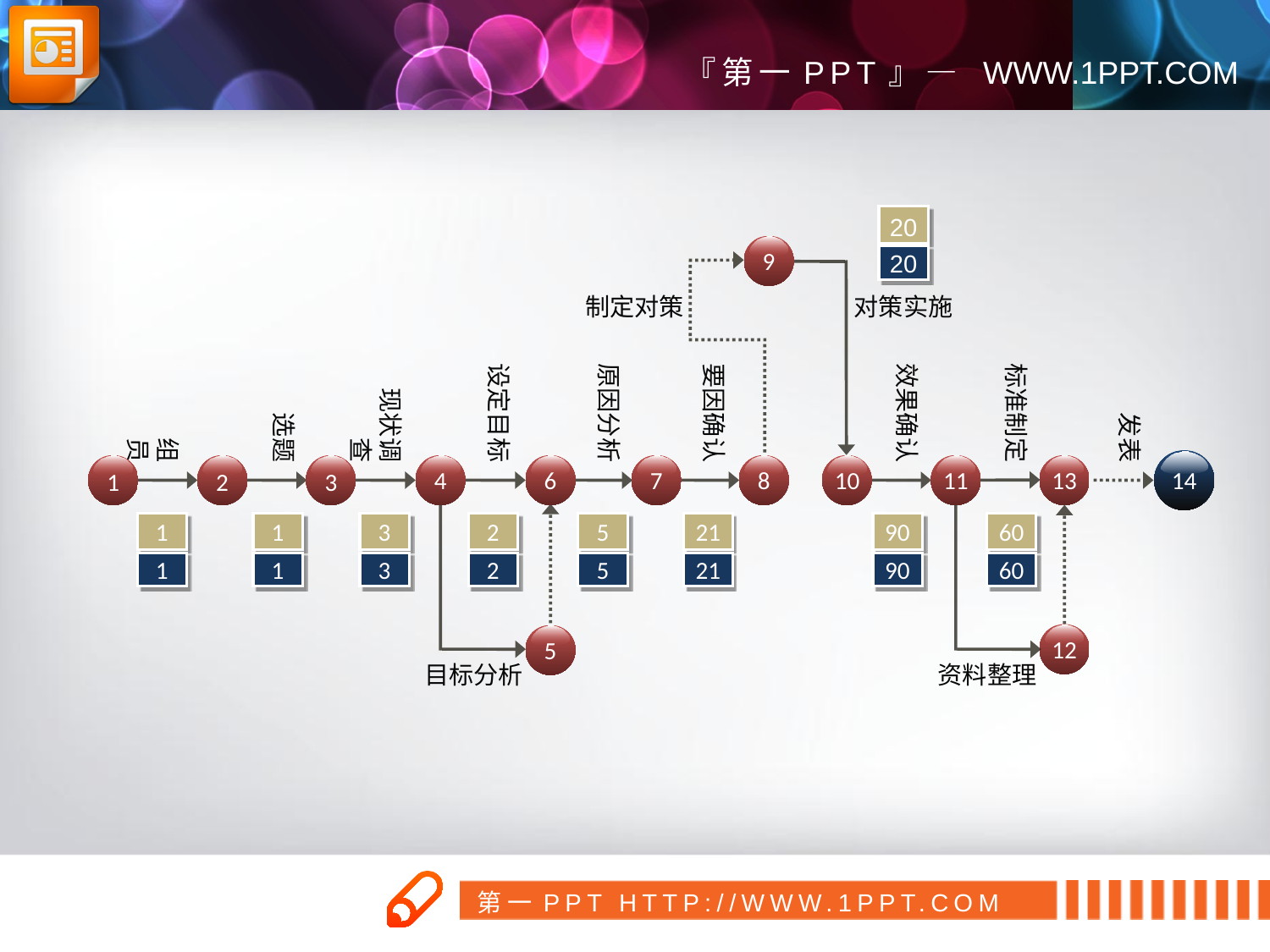

20

20

9

制定对策
对策实施

效果确认
标准制定

原因分析
要因确认
设定目标
现状调查
选题
发表
组员

14

1

2

3

4

6

7

8

10

11

13

1

1

1

1

3

3

2

2

5

5

21

21

90

90

60

60

12

5

目标分析
资料整理